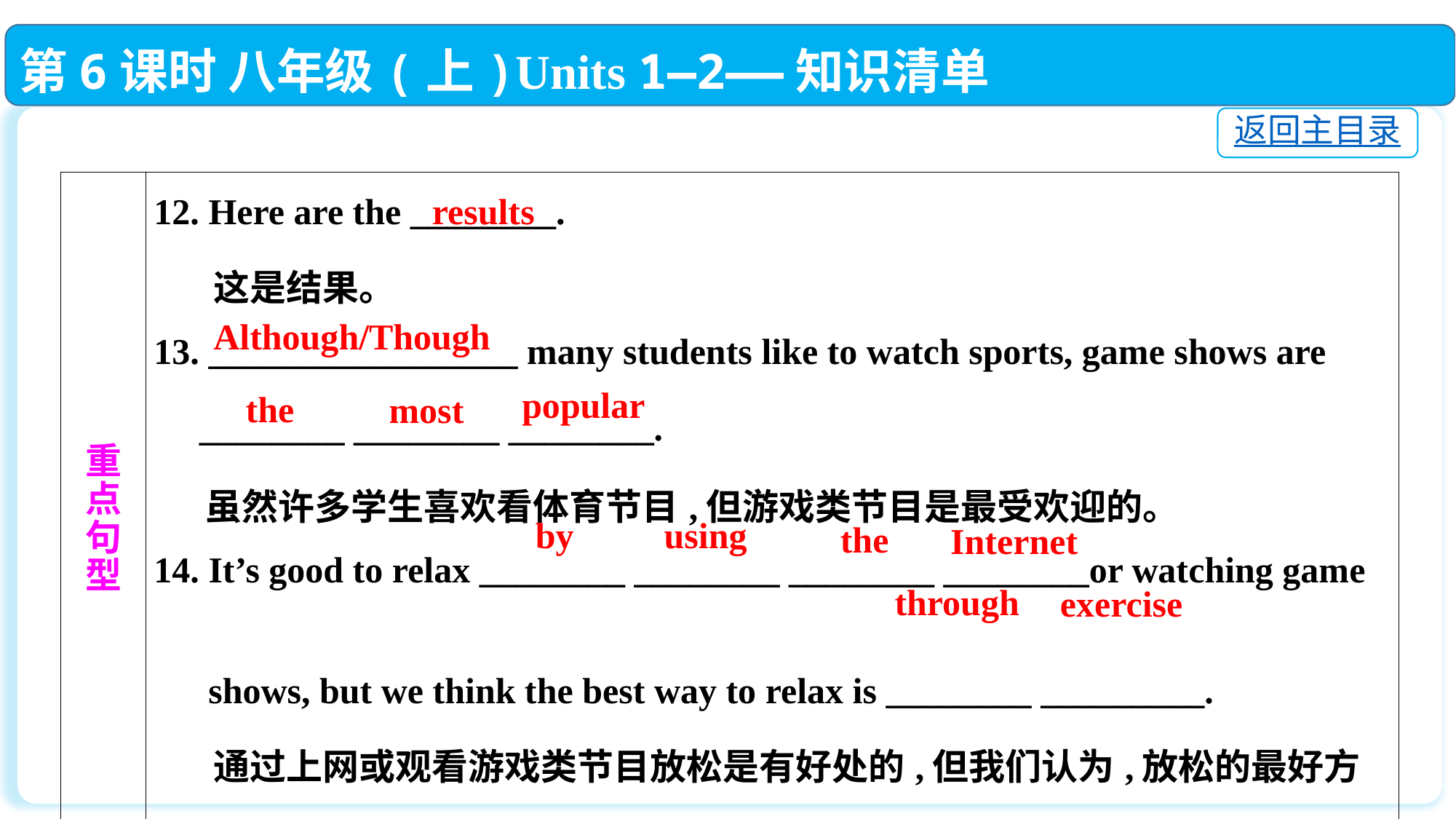

第6课时 八年级(上)Units 1—2——知识清单

返回主目录
| 重 点 句 型 | 12. Here are the \_\_\_\_\_\_\_\_. 这是结果。 13. \_\_\_\_\_\_\_\_\_\_\_\_\_\_\_\_\_ many students like to watch sports, game shows are \_\_\_\_\_\_\_\_ \_\_\_\_\_\_\_\_ \_\_\_\_\_\_\_\_.　 　　　　 虽然许多学生喜欢看体育节目,但游戏类节目是最受欢迎的。 14. It’s good to relax \_\_\_\_\_\_\_\_ \_\_\_\_\_\_\_\_ \_\_\_\_\_\_\_\_ \_\_\_\_\_\_\_\_or watching game shows, but we think the best way to relax is \_\_\_\_\_\_\_\_ \_\_\_\_\_\_\_\_\_. 通过上网或观看游戏类节目放松是有好处的,但我们认为,放松的最好方法 是通过锻炼。 |
| --- | --- |
results

Although/Though
popular
the
most
by
using
 the
Internet
through
exercise